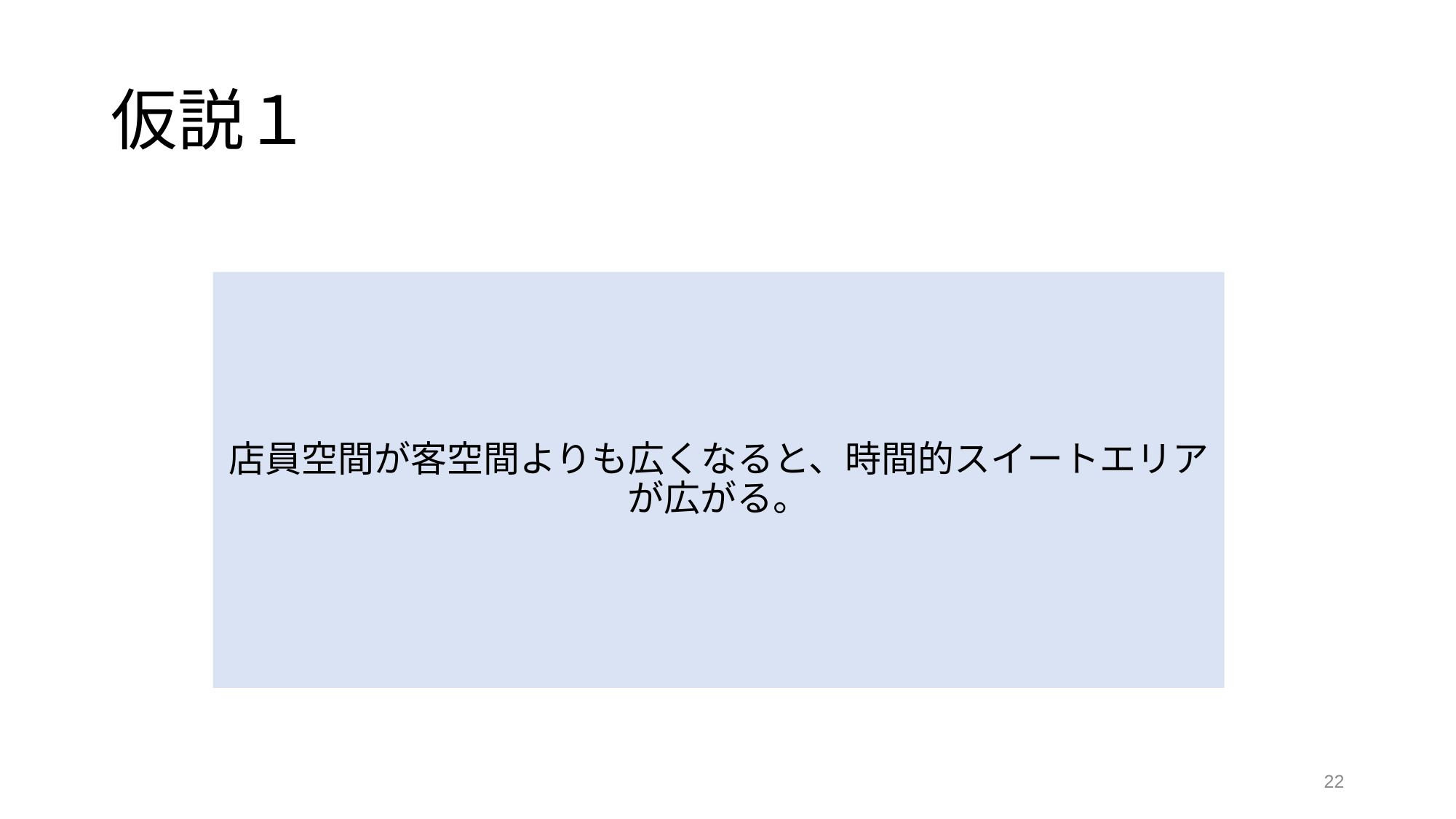

# 仮説１
店員空間が客空間よりも広くなると、時間的スイートエリアが広がる。
22